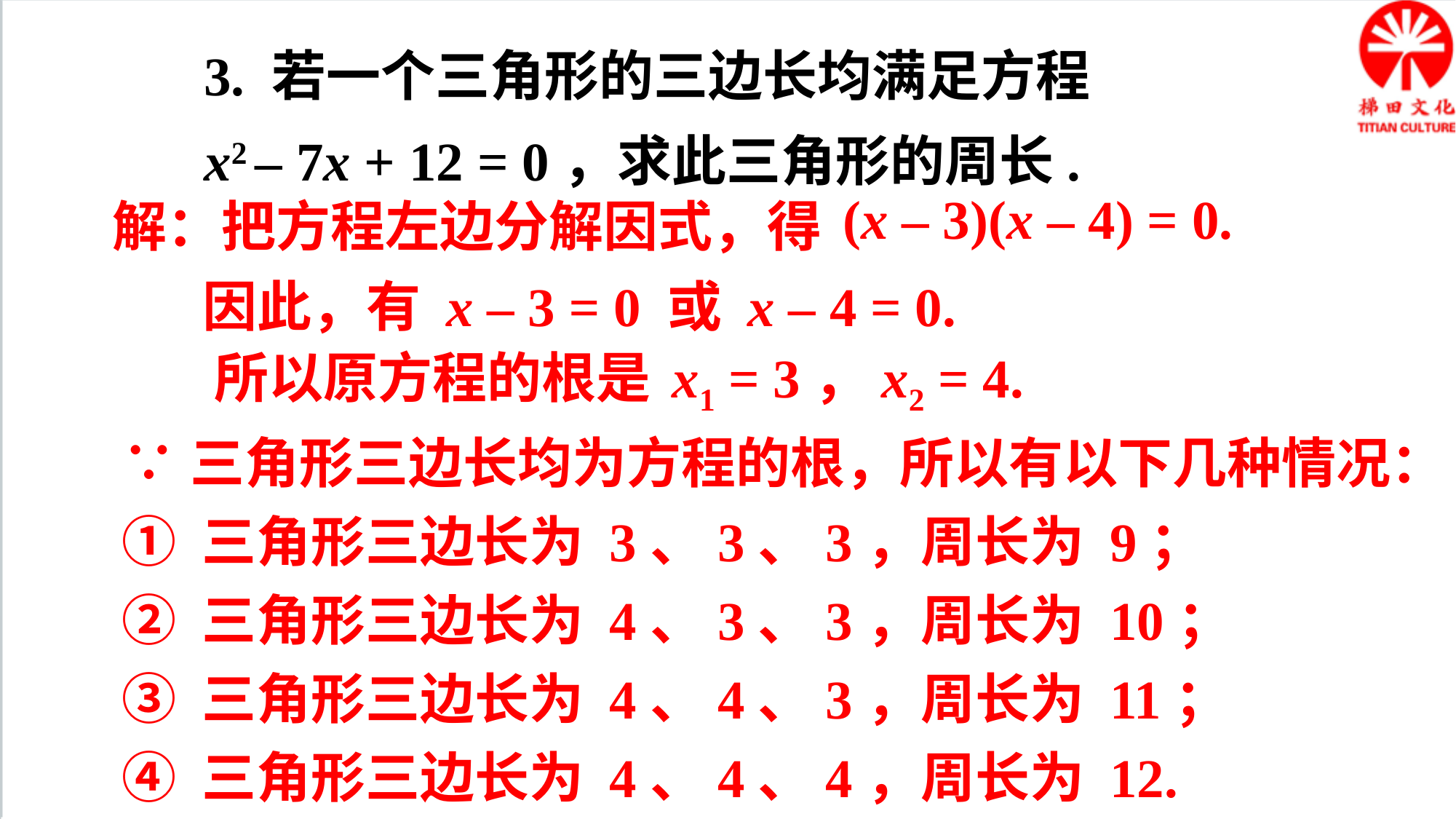

3. 若一个三角形的三边长均满足方程
x2 – 7x + 12 = 0，求此三角形的周长.
解：把方程左边分解因式，得
(x – 3)(x – 4) = 0.
因此，有 x – 3 = 0 或 x – 4 = 0.
所以原方程的根是
x1 = 3，x2 = 4.
∵三角形三边长均为方程的根，所以有以下几种情况：
① 三角形三边长为 3、3、3，周长为 9；
② 三角形三边长为 4、3、3，周长为 10；
③ 三角形三边长为 4、4、3，周长为 11；
④ 三角形三边长为 4、4、4，周长为 12.